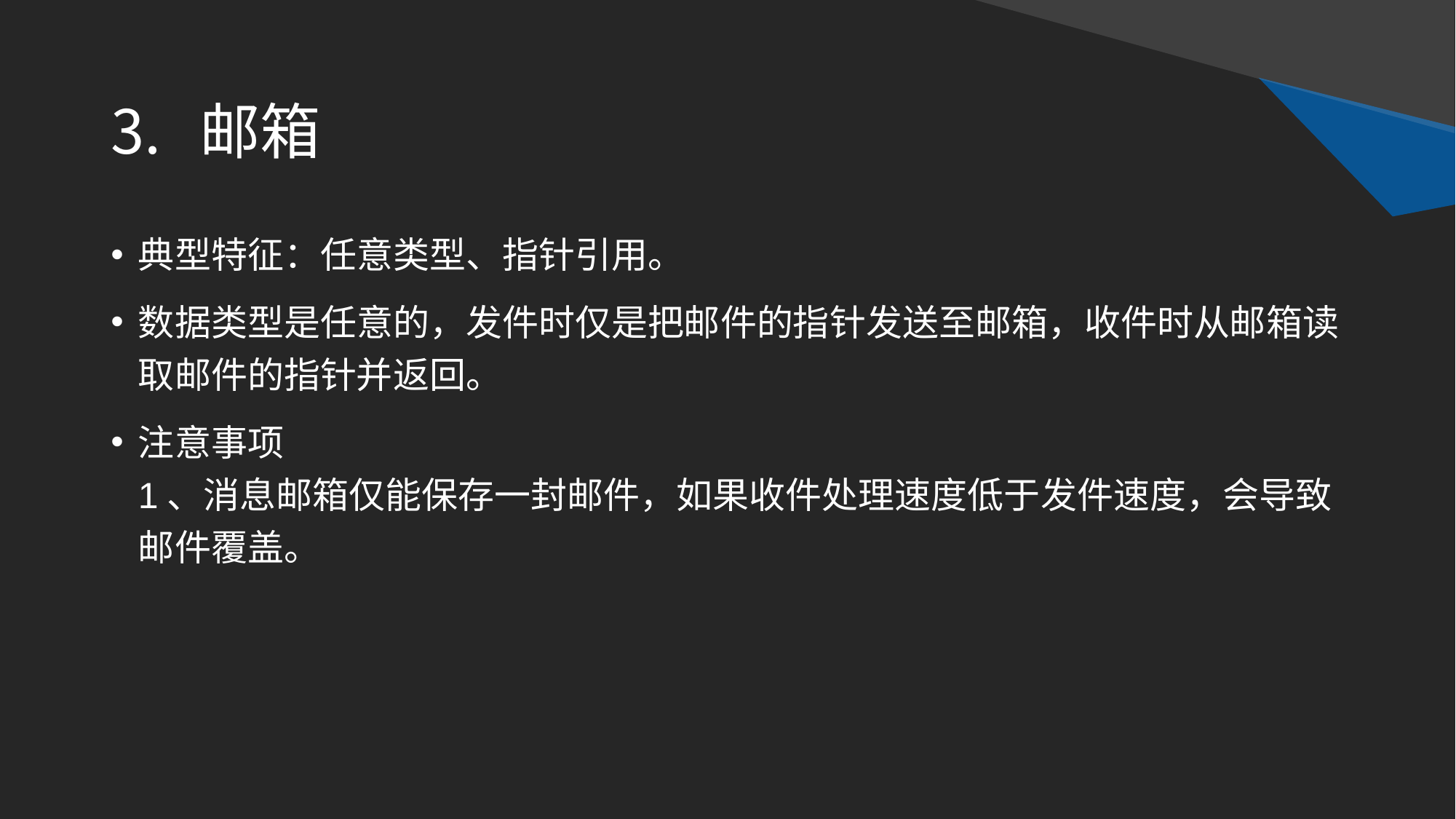

# 邮箱
典型特征：任意类型、指针引用。
数据类型是任意的，发件时仅是把邮件的指针发送至邮箱，收件时从邮箱读取邮件的指针并返回。
注意事项
1、消息邮箱仅能保存一封邮件，如果收件处理速度低于发件速度，会导致邮件覆盖。